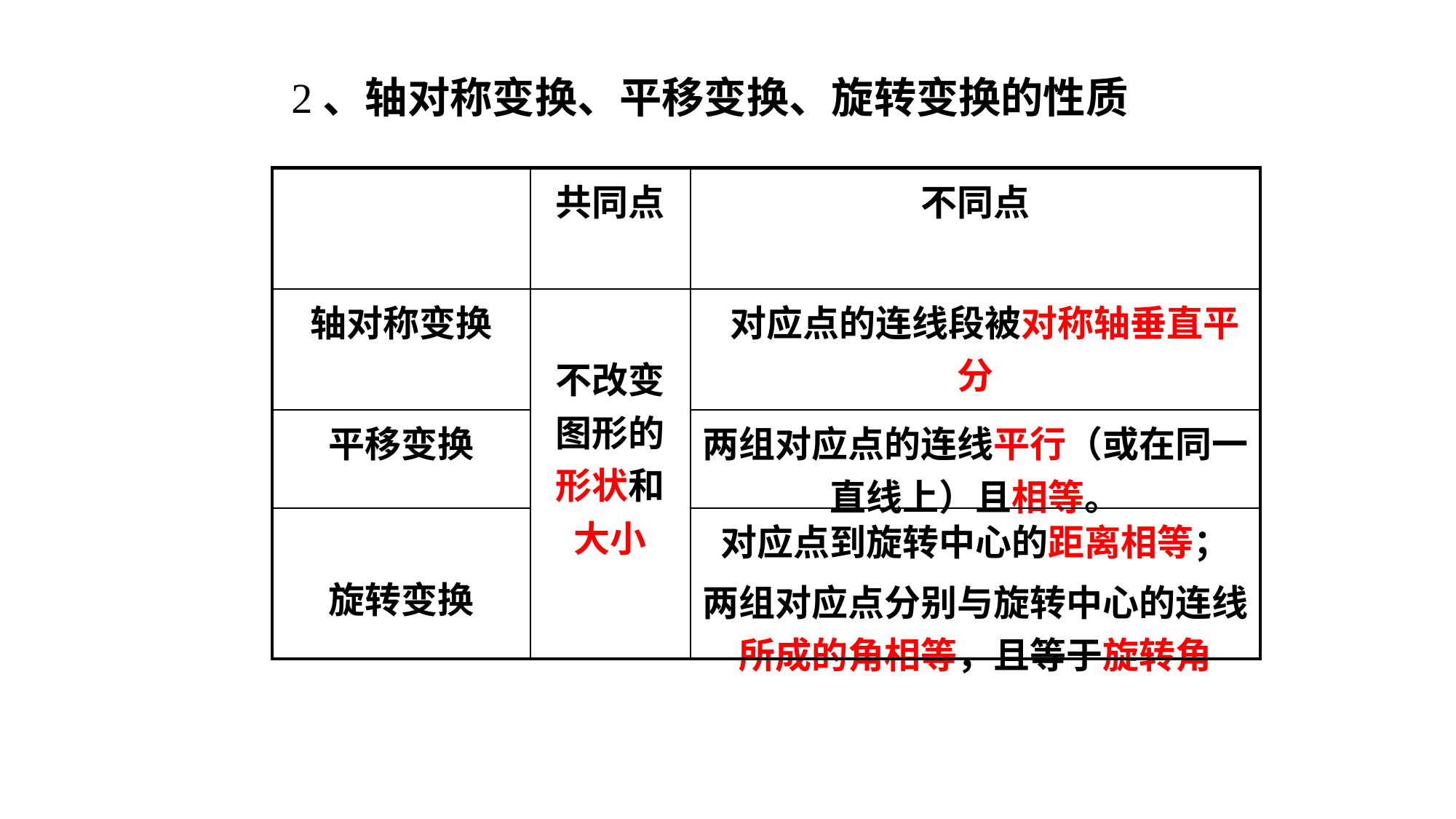

2、轴对称变换、平移变换、旋转变换的性质
|  | 共同点 | 不同点 |
| --- | --- | --- |
| 轴对称变换 | 不改变图形的形状和大小 | 对应点的连线段被对称轴垂直平分 |
| 平移变换 |  | 两组对应点的连线平行（或在同一直线上）且相等。 |
| 旋转变换 |  | 对应点到旋转中心的距离相等； 两组对应点分别与旋转中心的连线所成的角相等，且等于旋转角 |